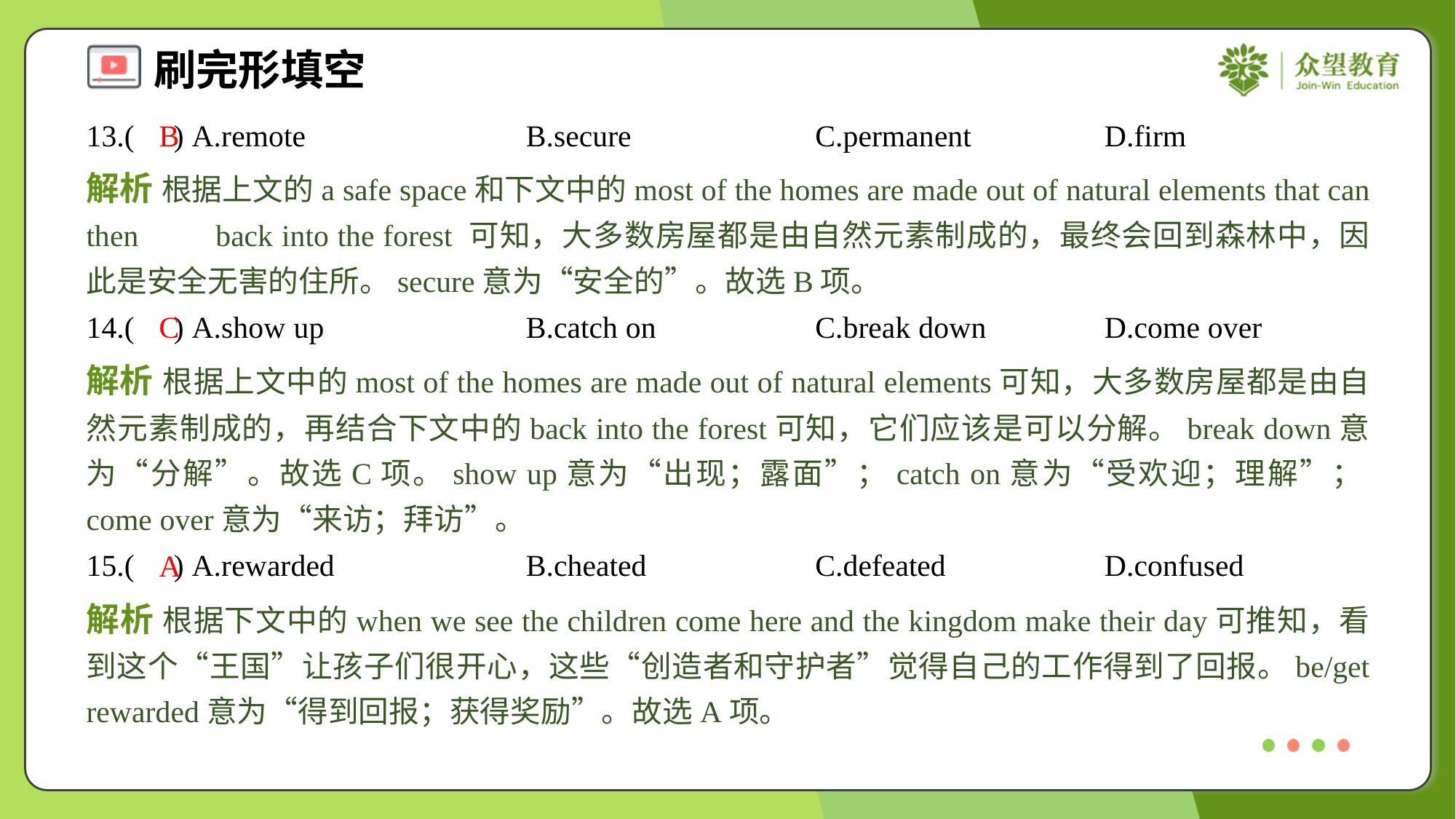

13.(     ) A.remote	B.secure	C.permanent	D.firm
B
解析 根据上文的a safe space和下文中的most of the homes are made out of natural elements that can then         back into the forest 可知，大多数房屋都是由自然元素制成的，最终会回到森林中，因此是安全无害的住所。secure意为“安全的”。故选B项。
14.(     ) A.show up	B.catch on	C.break down	D.come over
C
解析 根据上文中的most of the homes are made out of natural elements可知，大多数房屋都是由自然元素制成的，再结合下文中的back into the forest可知，它们应该是可以分解。break down意为“分解”。故选C项。show up意为“出现；露面”；catch on意为“受欢迎；理解”；come over意为“来访；拜访”。
15.(     ) A.rewarded	B.cheated	C.defeated	D.confused
A
解析 根据下文中的when we see the children come here and the kingdom make their day可推知，看到这个“王国”让孩子们很开心，这些“创造者和守护者”觉得自己的工作得到了回报。be/get rewarded意为“得到回报；获得奖励”。故选A项。